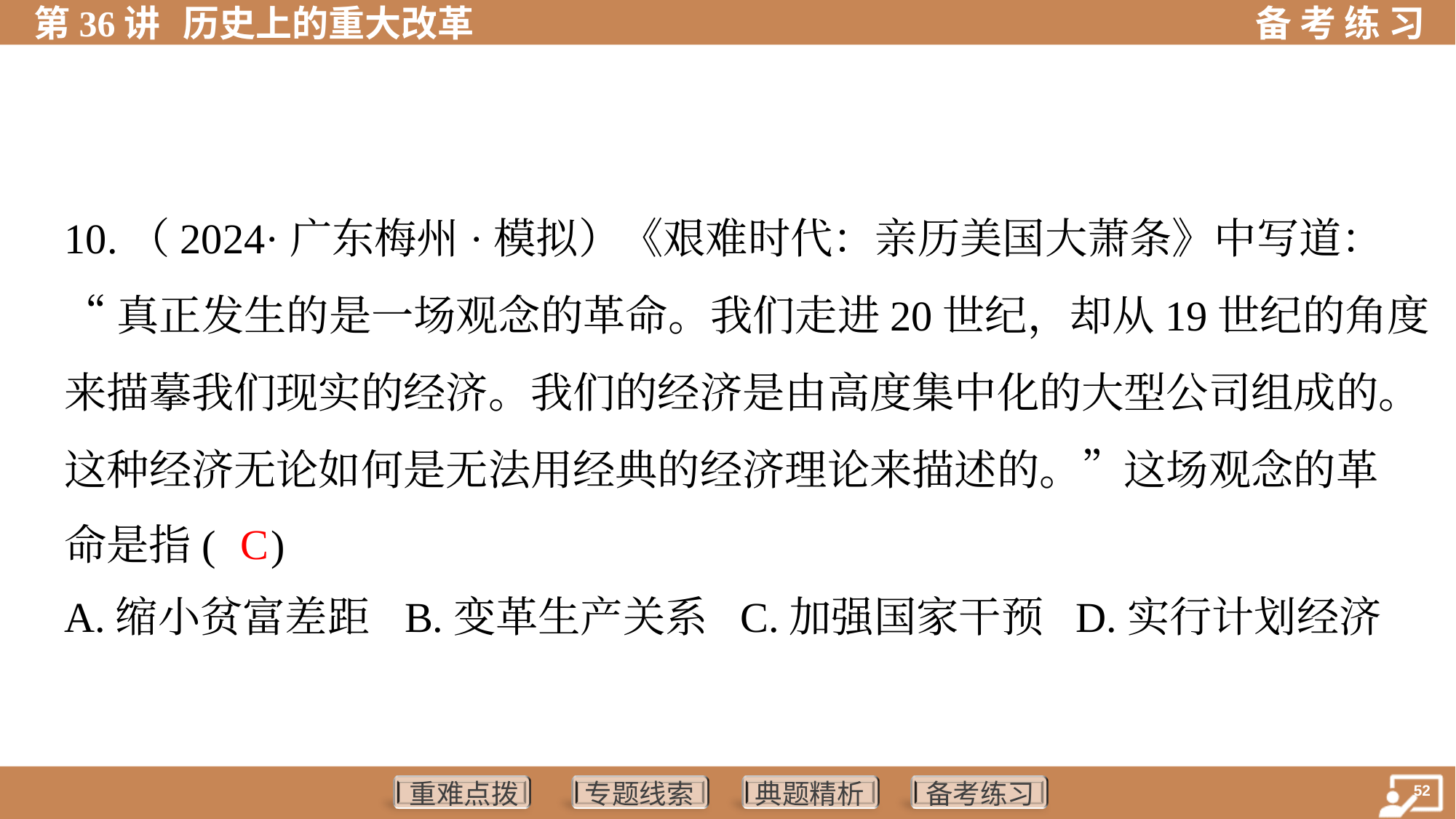

10.（2024·广东梅州·模拟）《艰难时代：亲历美国大萧条》中写道：
“真正发生的是一场观念的革命。我们走进20世纪，却从19世纪的角度
来描摹我们现实的经济。我们的经济是由高度集中化的大型公司组成的。
这种经济无论如何是无法用经典的经济理论来描述的。”这场观念的革
命是指(     )
C
A.缩小贫富差距	B.变革生产关系	C.加强国家干预	D.实行计划经济